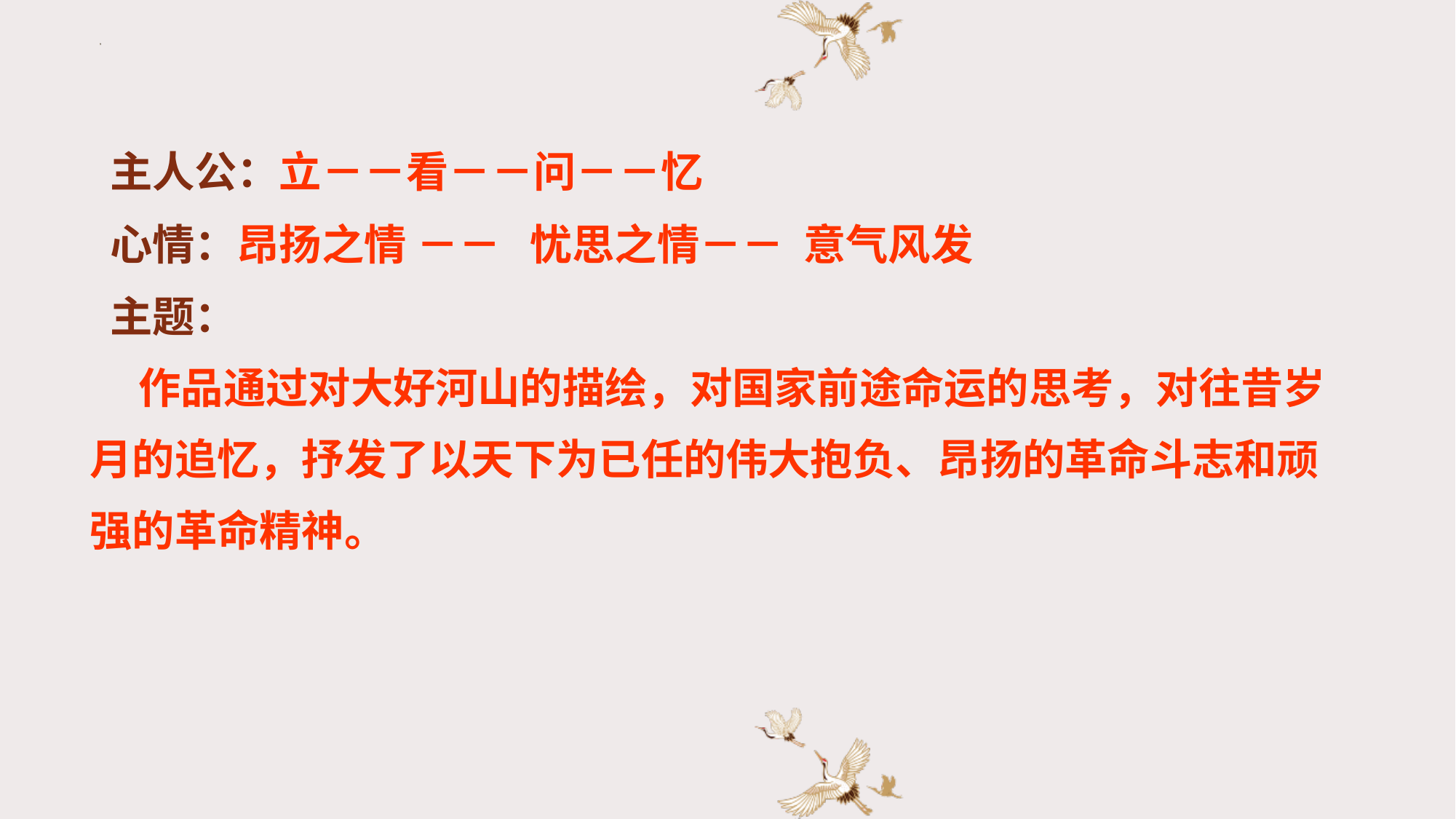

主人公：立－－看－－问－－忆
 心情：昂扬之情 －－   忧思之情－－  意气风发
 主题：
    作品通过对大好河山的描绘，对国家前途命运的思考，对往昔岁月的追忆，抒发了以天下为已任的伟大抱负、昂扬的革命斗志和顽强的革命精神。